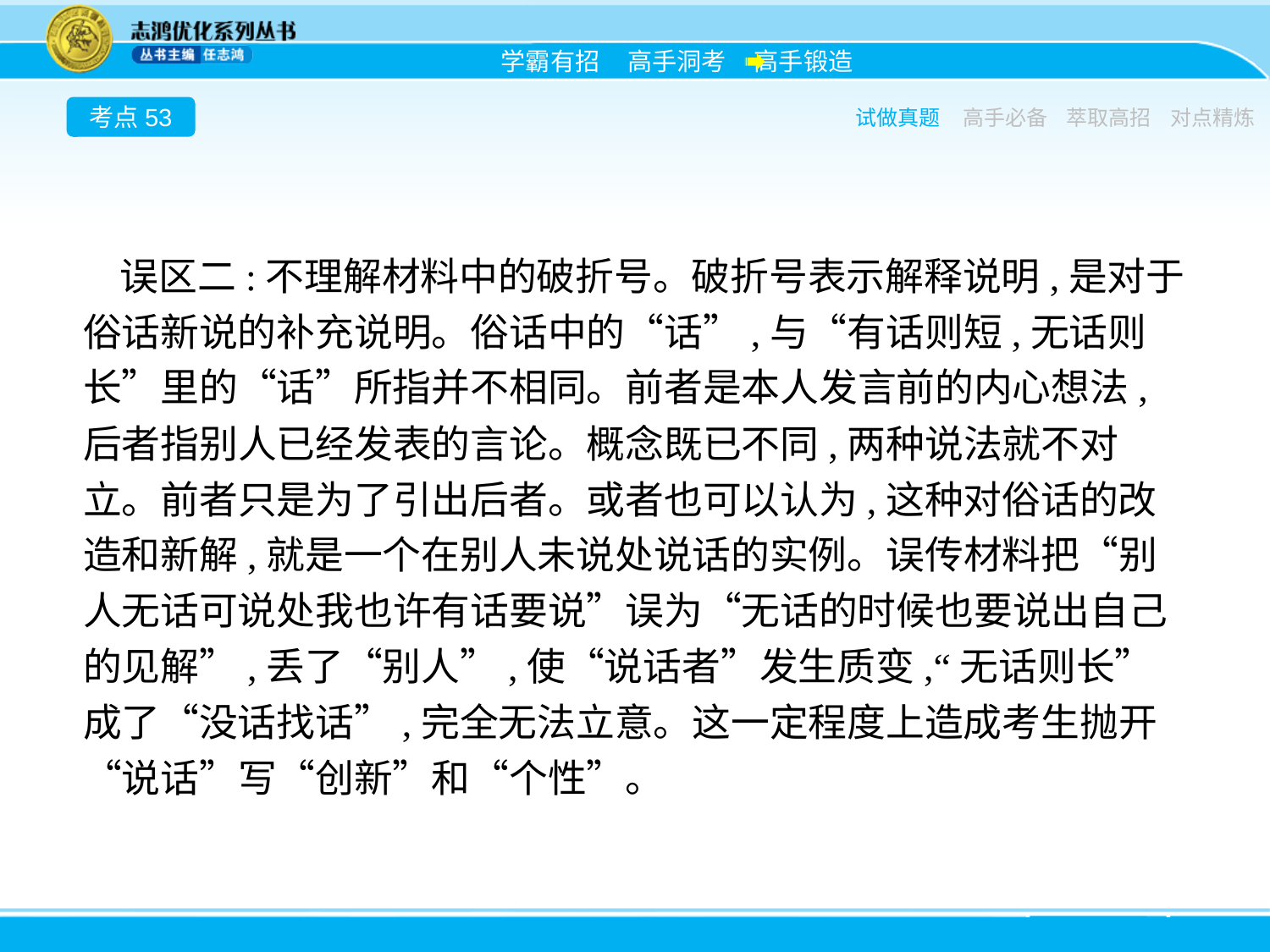

考点53
试做真题
高手必备
萃取高招
对点精炼
误区二:不理解材料中的破折号。破折号表示解释说明,是对于俗话新说的补充说明。俗话中的“话”,与“有话则短,无话则长”里的“话”所指并不相同。前者是本人发言前的内心想法,后者指别人已经发表的言论。概念既已不同,两种说法就不对立。前者只是为了引出后者。或者也可以认为,这种对俗话的改造和新解,就是一个在别人未说处说话的实例。误传材料把“别人无话可说处我也许有话要说”误为“无话的时候也要说出自己的见解”,丢了“别人”,使“说话者”发生质变,“无话则长”成了“没话找话”,完全无法立意。这一定程度上造成考生抛开“说话”写“创新”和“个性”。